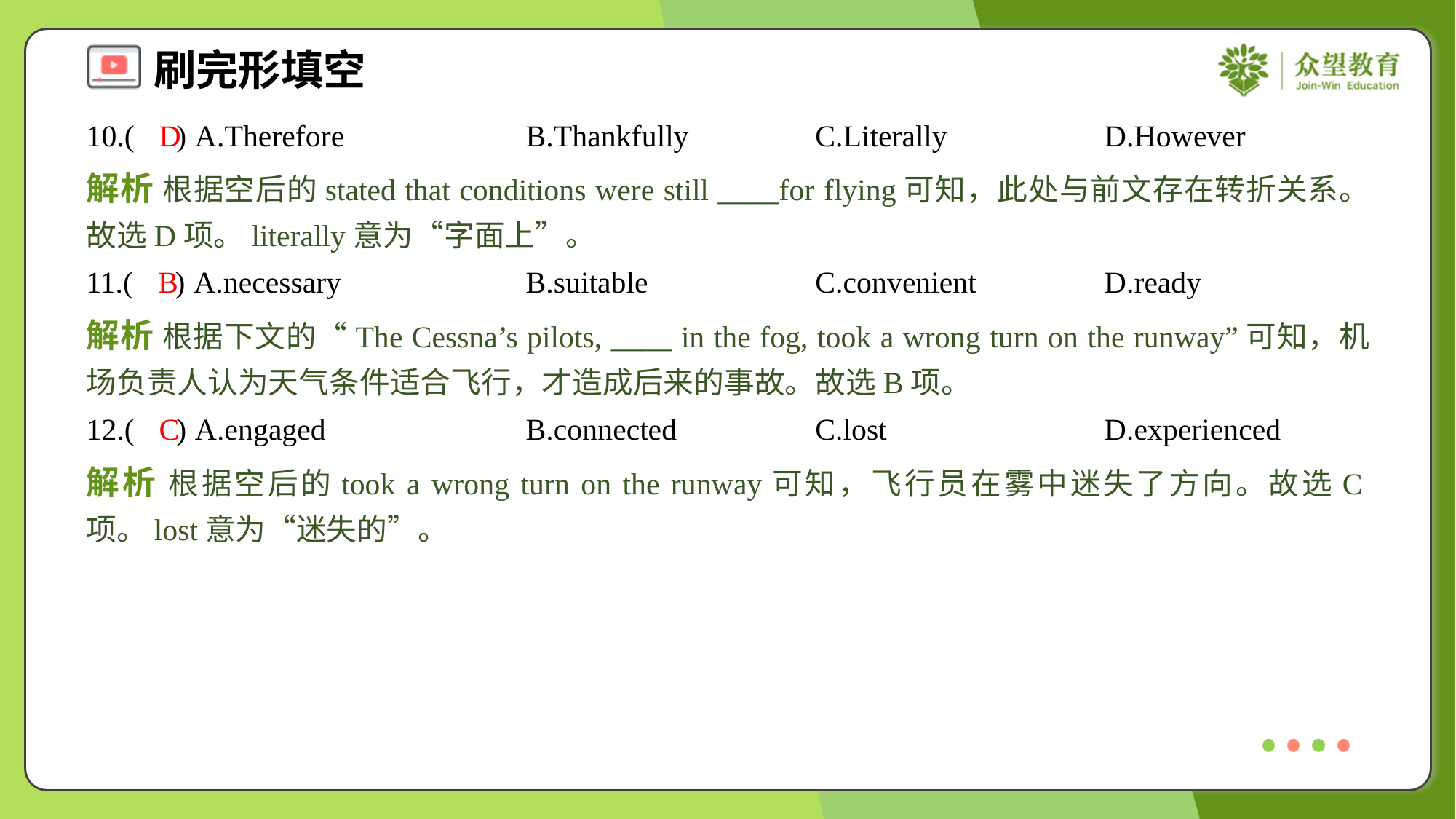

10.(     ) A.Therefore	B.Thankfully	C.Literally	D.However
D
解析 根据空后的stated that conditions were still ____for flying可知，此处与前文存在转折关系。故选D项。literally意为“字面上”。
11.(     ) A.necessary	B.suitable	C.convenient	D.ready
B
解析 根据下文的“The Cessna’s pilots, ____ in the fog, took a wrong turn on the runway”可知，机场负责人认为天气条件适合飞行，才造成后来的事故。故选B项。
12.(     ) A.engaged	B.connected	C.lost	D.experienced
C
解析 根据空后的took a wrong turn on the runway可知，飞行员在雾中迷失了方向。故选C项。lost意为“迷失的”。